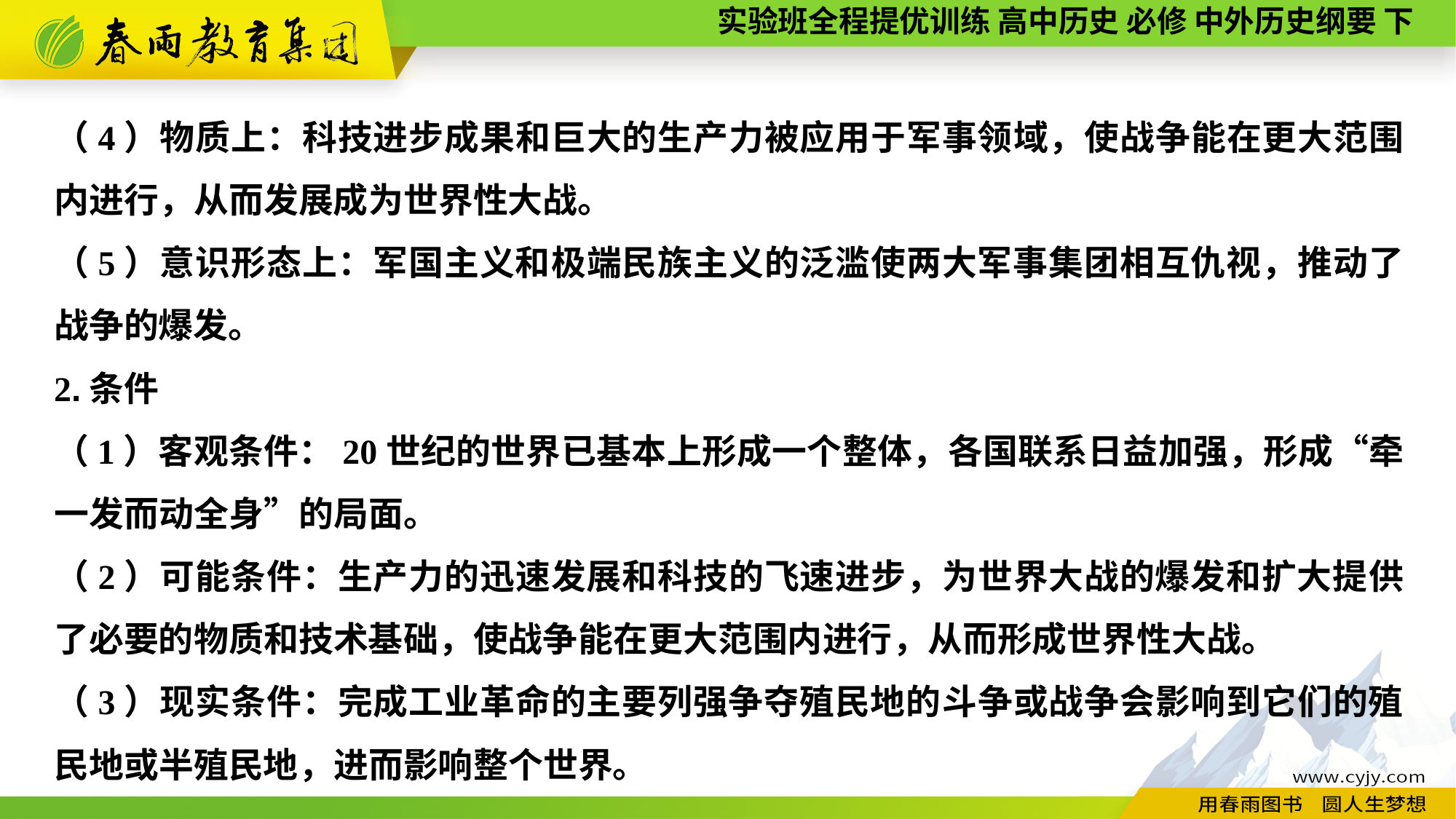

（4）物质上：科技进步成果和巨大的生产力被应用于军事领域，使战争能在更大范围内进行，从而发展成为世界性大战。
（5）意识形态上：军国主义和极端民族主义的泛滥使两大军事集团相互仇视，推动了战争的爆发。
2.条件
（1）客观条件：20世纪的世界已基本上形成一个整体，各国联系日益加强，形成“牵一发而动全身”的局面。
（2）可能条件：生产力的迅速发展和科技的飞速进步，为世界大战的爆发和扩大提供了必要的物质和技术基础，使战争能在更大范围内进行，从而形成世界性大战。
（3）现实条件：完成工业革命的主要列强争夺殖民地的斗争或战争会影响到它们的殖民地或半殖民地，进而影响整个世界。